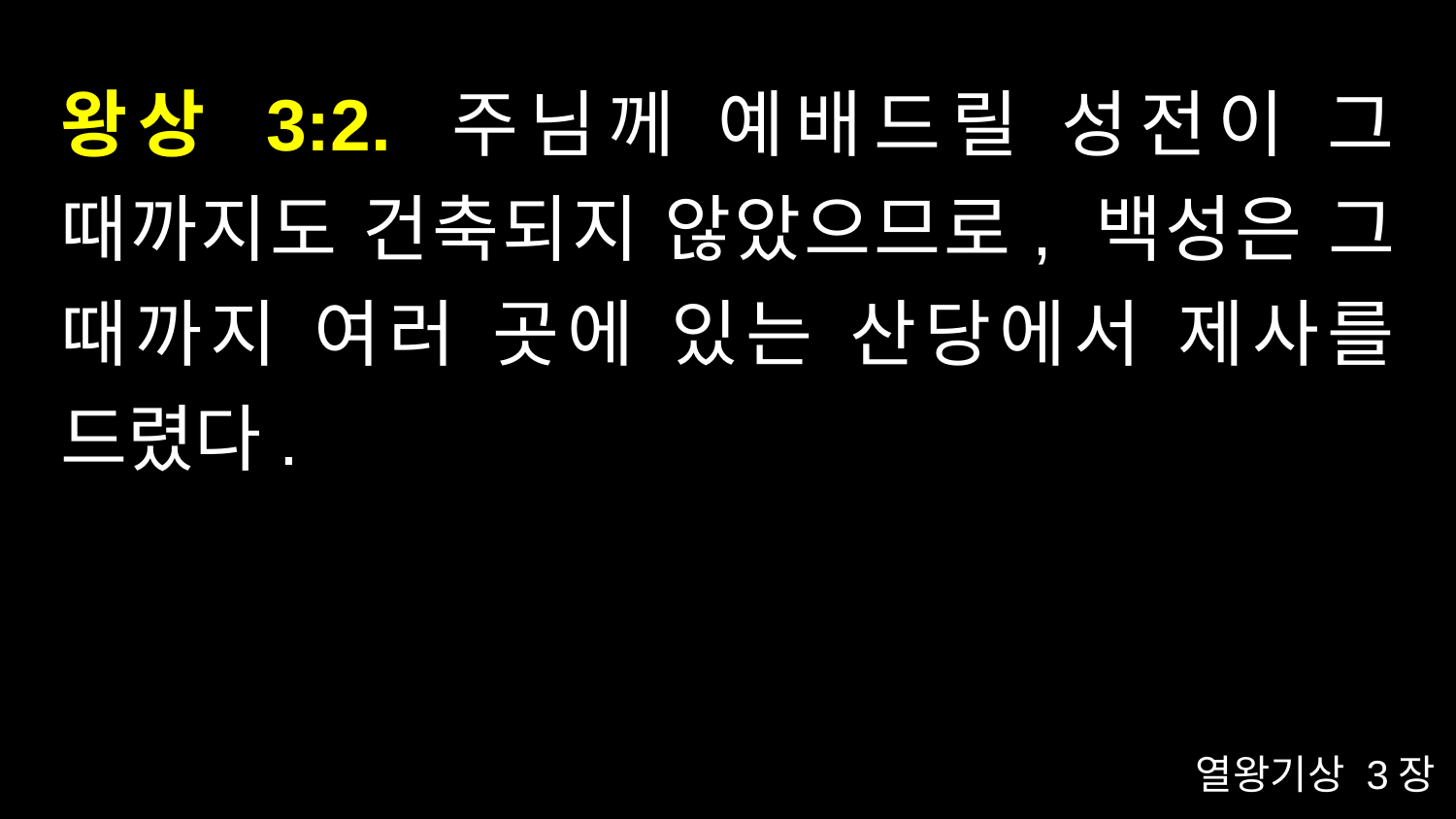

# 왕상 3:2. 주님께 예배드릴 성전이 그 때까지도 건축되지 않았으므로, 백성은 그 때까지 여러 곳에 있는 산당에서 제사를 드렸다.
열왕기상 3장